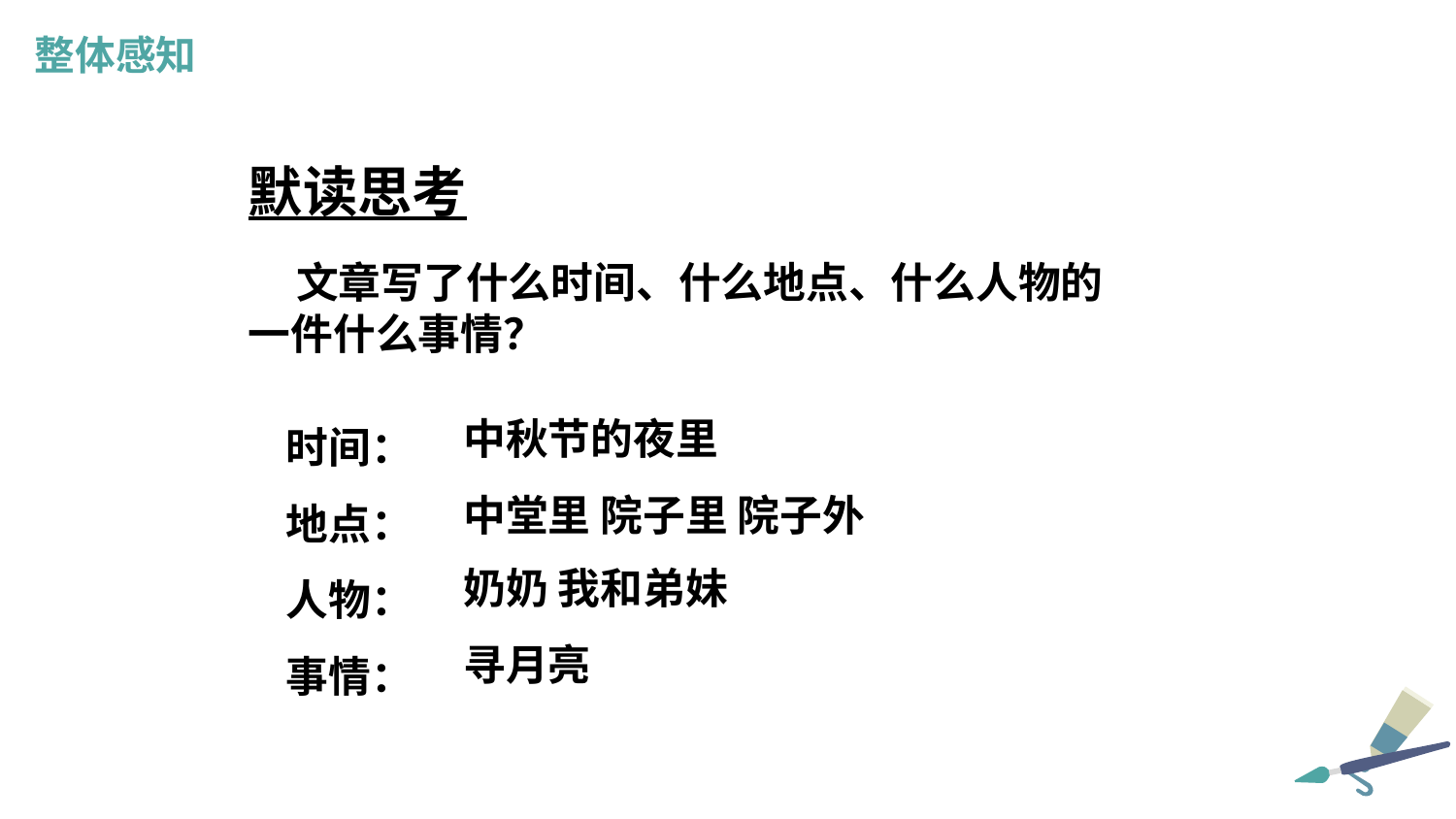

整体感知
默读思考

    文章写了什么时间、什么地点、什么人物的一件什么事情？
时间：
地点：
人物：
事情：
中秋节的夜里
中堂里 院子里 院子外
奶奶 我和弟妹
寻月亮